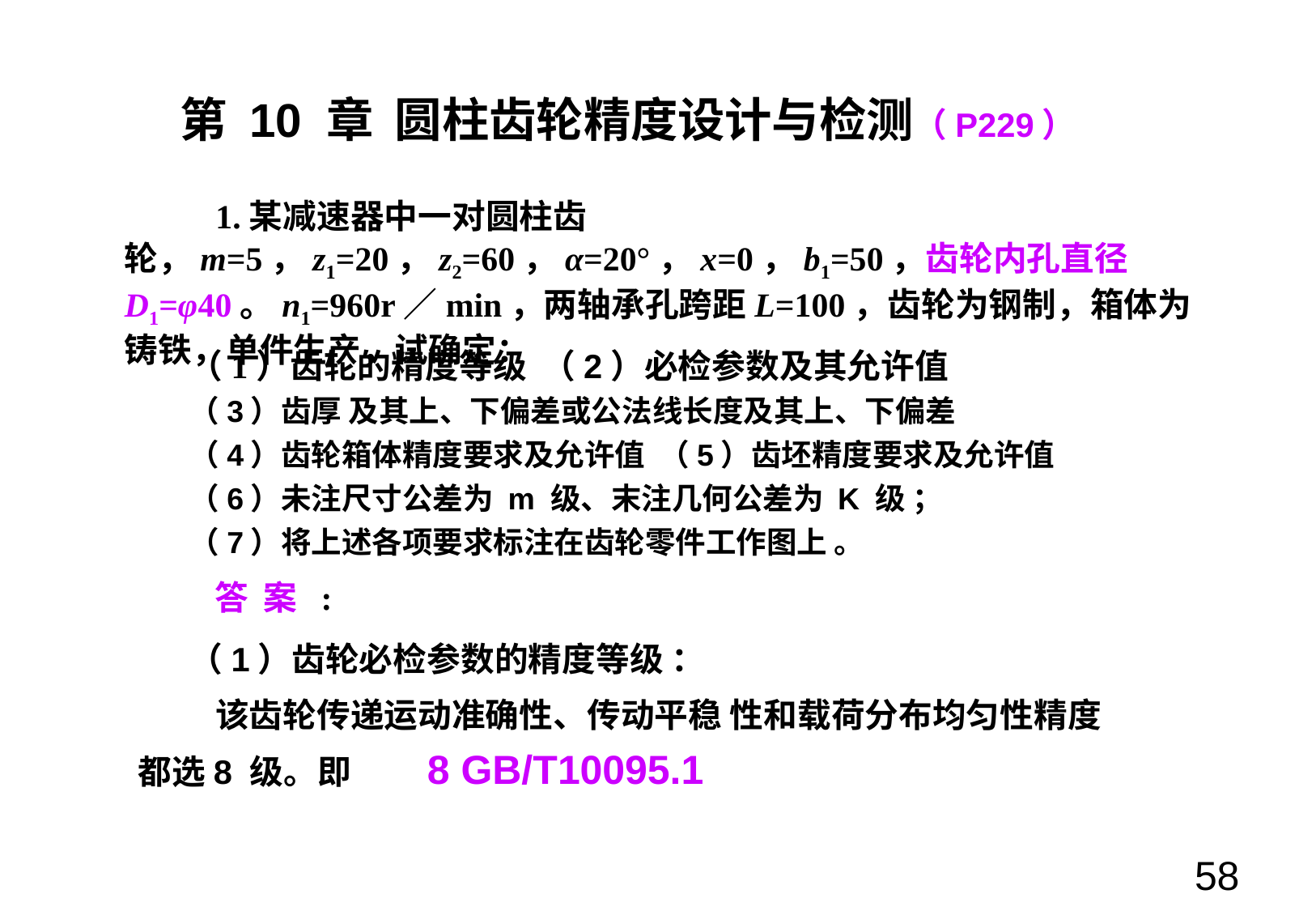

第 10 章  圆柱齿轮精度设计与检测（P229）
         1.某减速器中一对圆柱齿轮，m=5，z1=20，z2=60，α=20°，x=0，b1=50，齿轮内孔直径D1=φ40。n1=960r／min，两轴承孔跨距L=100，齿轮为钢制，箱体为铸铁，单件生产，试确定：
（1）齿轮的精度等级  （2）必检参数及其允许值
（3）齿厚 及其上、下偏差或公法线长度及其上、下偏差
（4）齿轮箱体精度要求及允许值  （5）齿坯精度要求及允许值
（6）未注尺寸公差为 m 级、末注几何公差为 K 级 ；
（7）将上述各项要求标注在齿轮零件工作图上 。
答  案  :
（1）齿轮必检参数的精度等级 ：
         该齿轮传递运动准确性、传动平稳 性和载荷分布均匀性精度都选8 级。即          8 GB/T10095.1
58